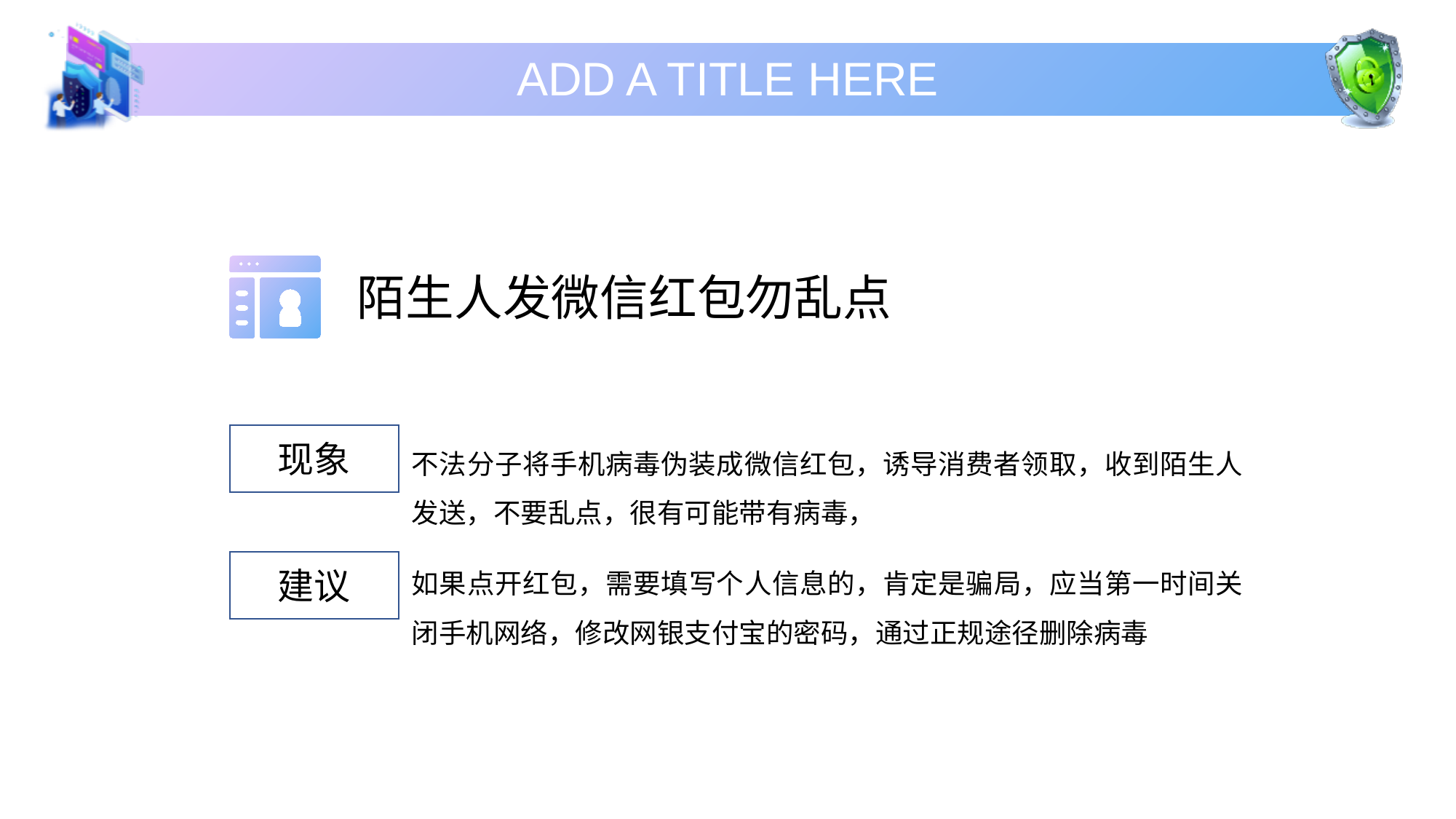

ADD A TITLE HERE

陌生人发微信红包勿乱点
现象
不法分子将手机病毒伪装成微信红包，诱导消费者领取，收到陌生人发送，不要乱点，很有可能带有病毒，
如果点开红包，需要填写个人信息的，肯定是骗局，应当第一时间关闭手机网络，修改网银支付宝的密码，通过正规途径删除病毒
建议